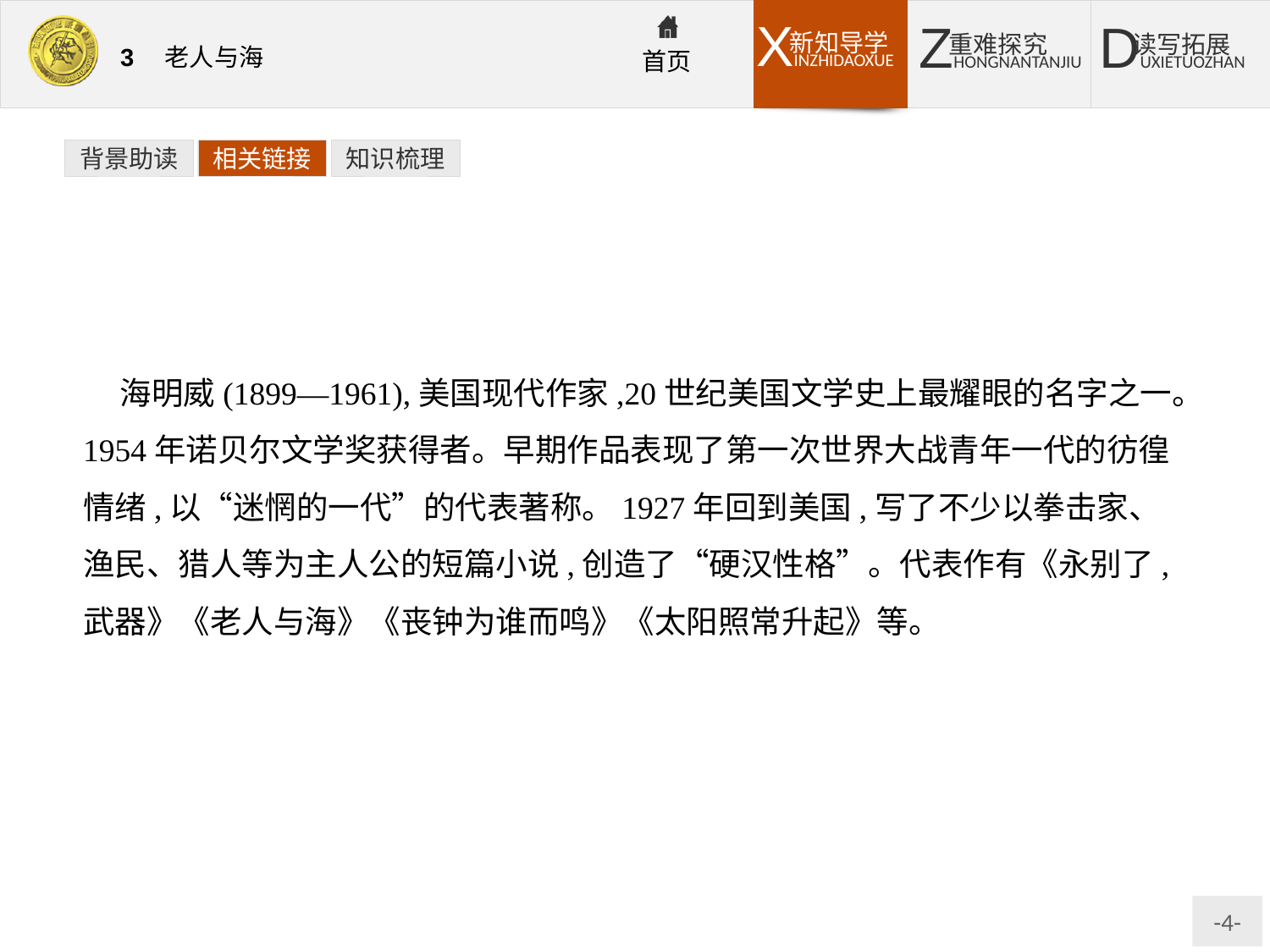

背景助读
相关链接
知识梳理
海明威(1899—1961),美国现代作家,20世纪美国文学史上最耀眼的名字之一。1954年诺贝尔文学奖获得者。早期作品表现了第一次世界大战青年一代的彷徨情绪,以“迷惘的一代”的代表著称。1927年回到美国,写了不少以拳击家、渔民、猎人等为主人公的短篇小说,创造了“硬汉性格”。代表作有《永别了,武器》《老人与海》《丧钟为谁而鸣》《太阳照常升起》等。